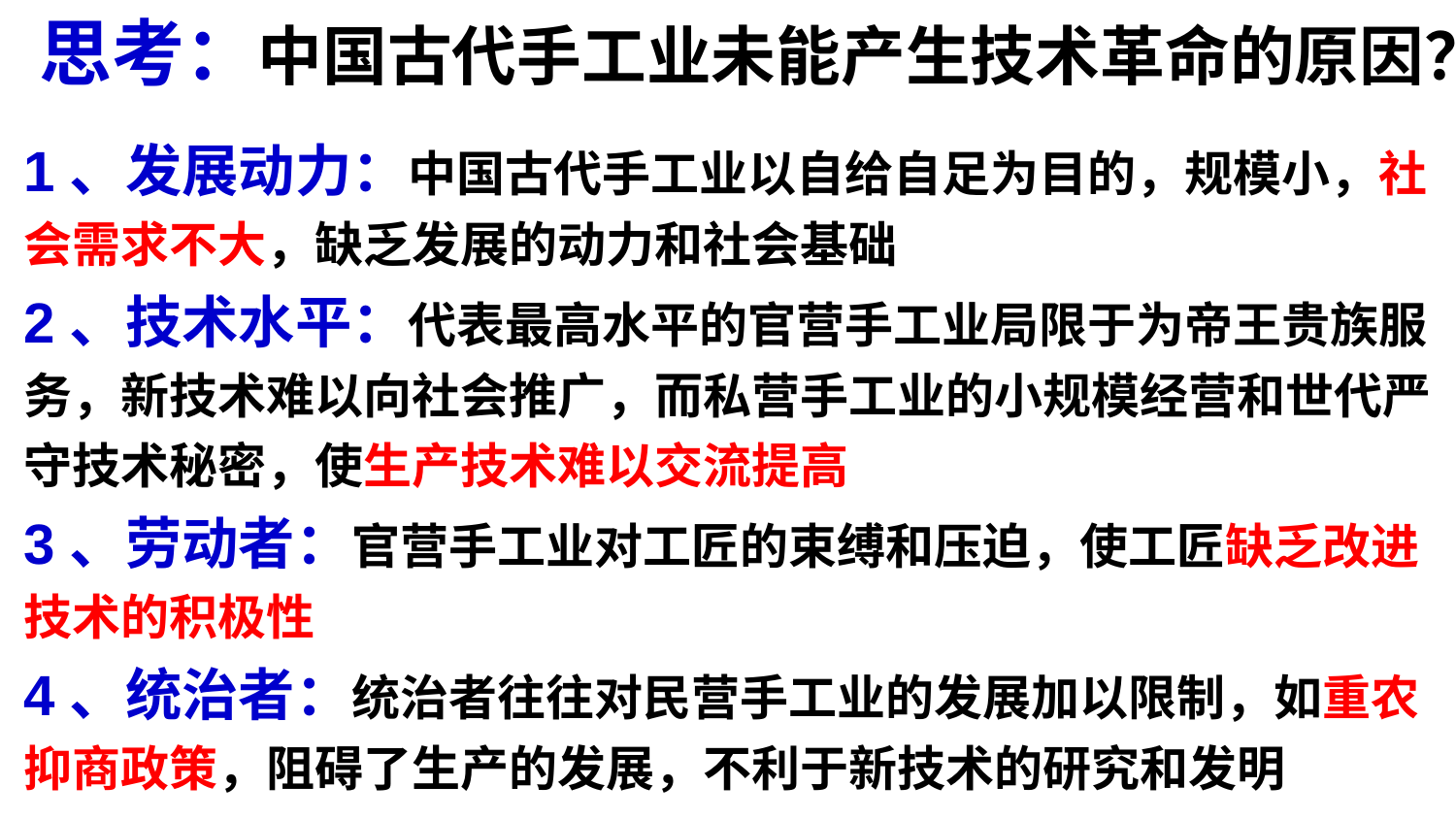

思考：中国古代手工业未能产生技术革命的原因？
1、发展动力：中国古代手工业以自给自足为目的，规模小，社会需求不大，缺乏发展的动力和社会基础
2、技术水平：代表最高水平的官营手工业局限于为帝王贵族服务，新技术难以向社会推广，而私营手工业的小规模经营和世代严守技术秘密，使生产技术难以交流提高
3、劳动者：官营手工业对工匠的束缚和压迫，使工匠缺乏改进技术的积极性
4、统治者：统治者往往对民营手工业的发展加以限制，如重农抑商政策，阻碍了生产的发展，不利于新技术的研究和发明